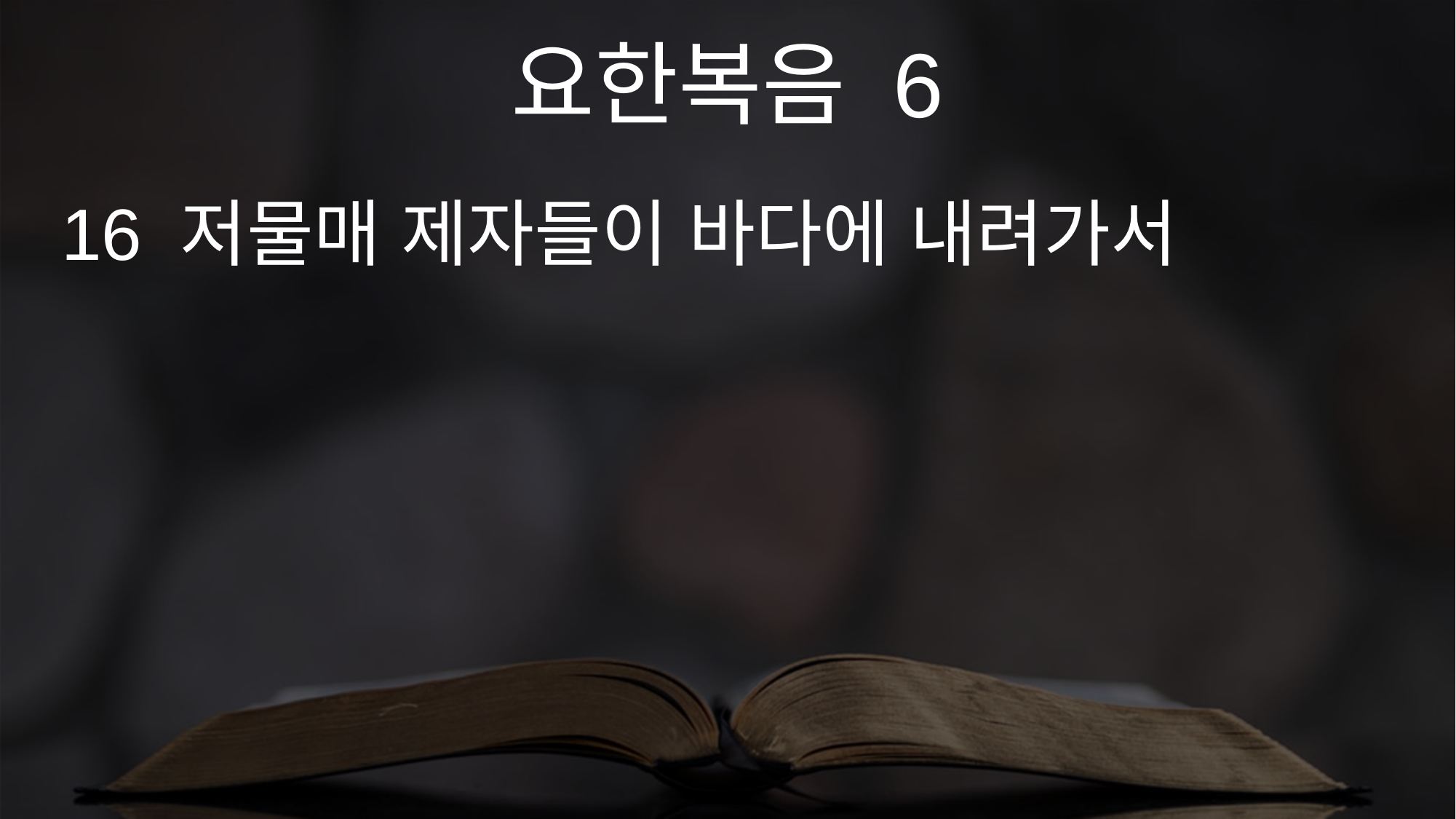

요한복음 6
16 저물매 제자들이 바다에 내려가서